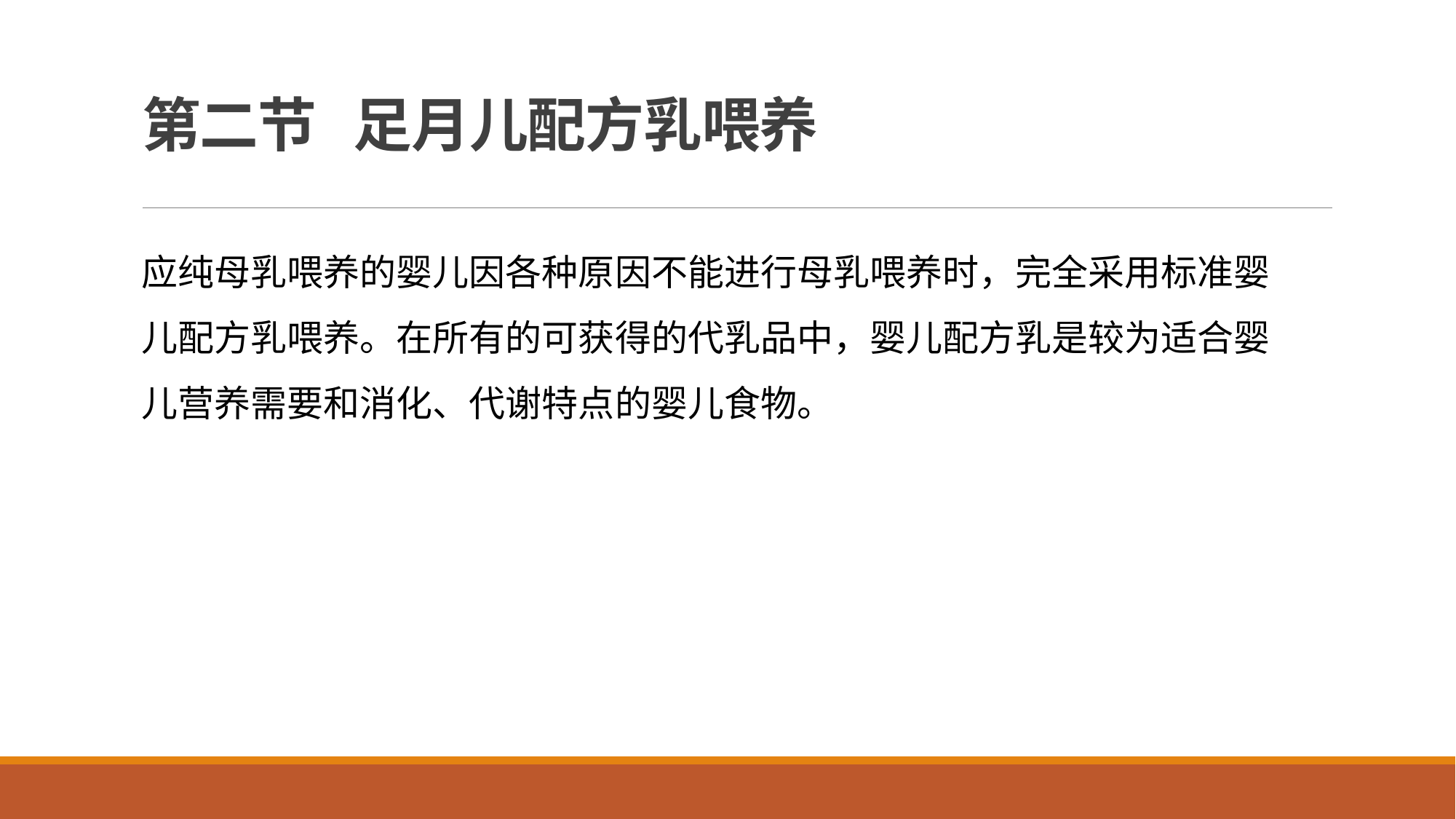

# 第二节   足月儿配方乳喂养
应纯母乳喂养的婴儿因各种原因不能进行母乳喂养时，完全采用标准婴儿配方乳喂养。在所有的可获得的代乳品中，婴儿配方乳是较为适合婴儿营养需要和消化、代谢特点的婴儿食物。